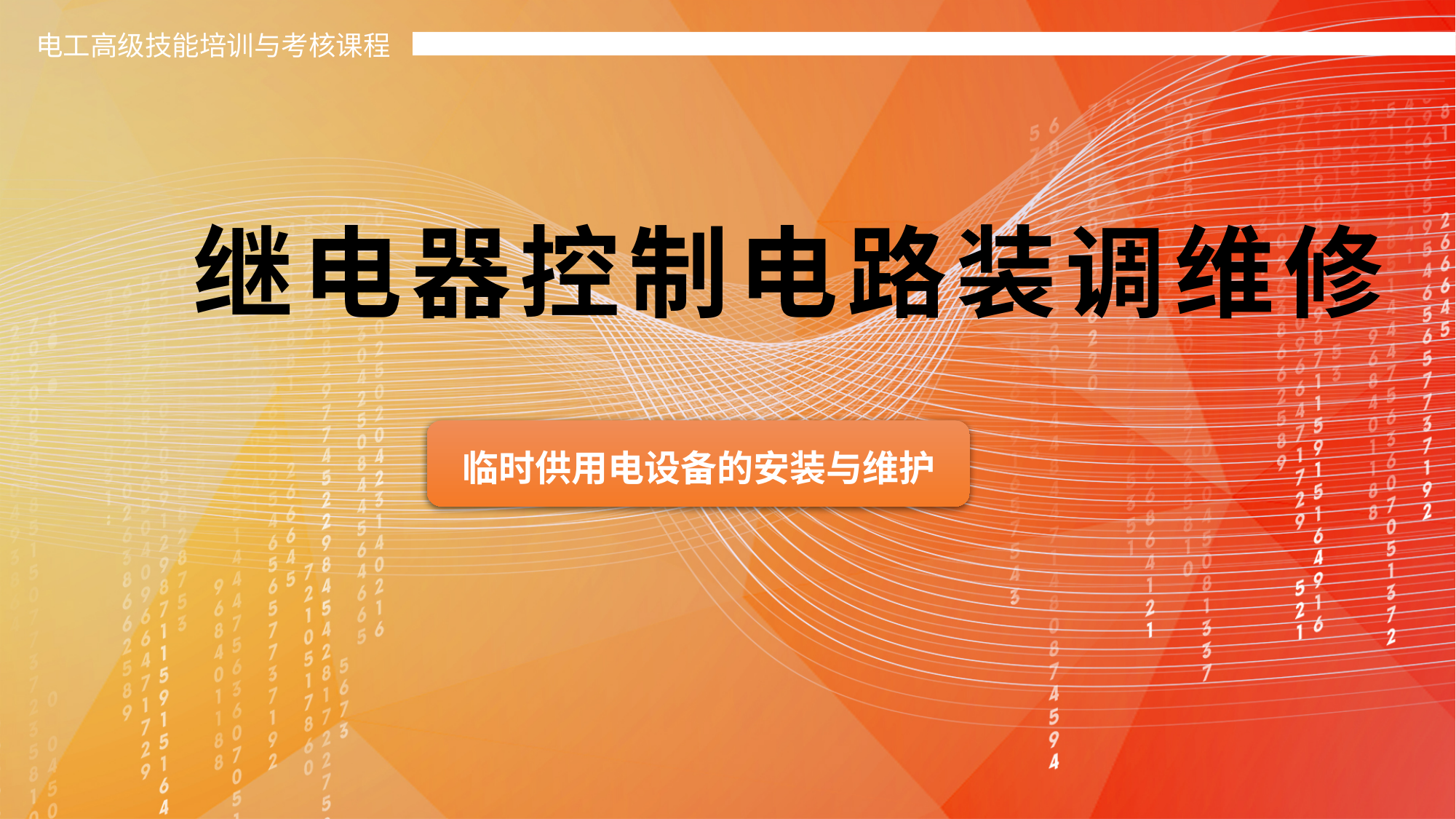

电工高级技能培训与考核课程

继电器控制电路装调维修
 临时供用电设备的安装与维护